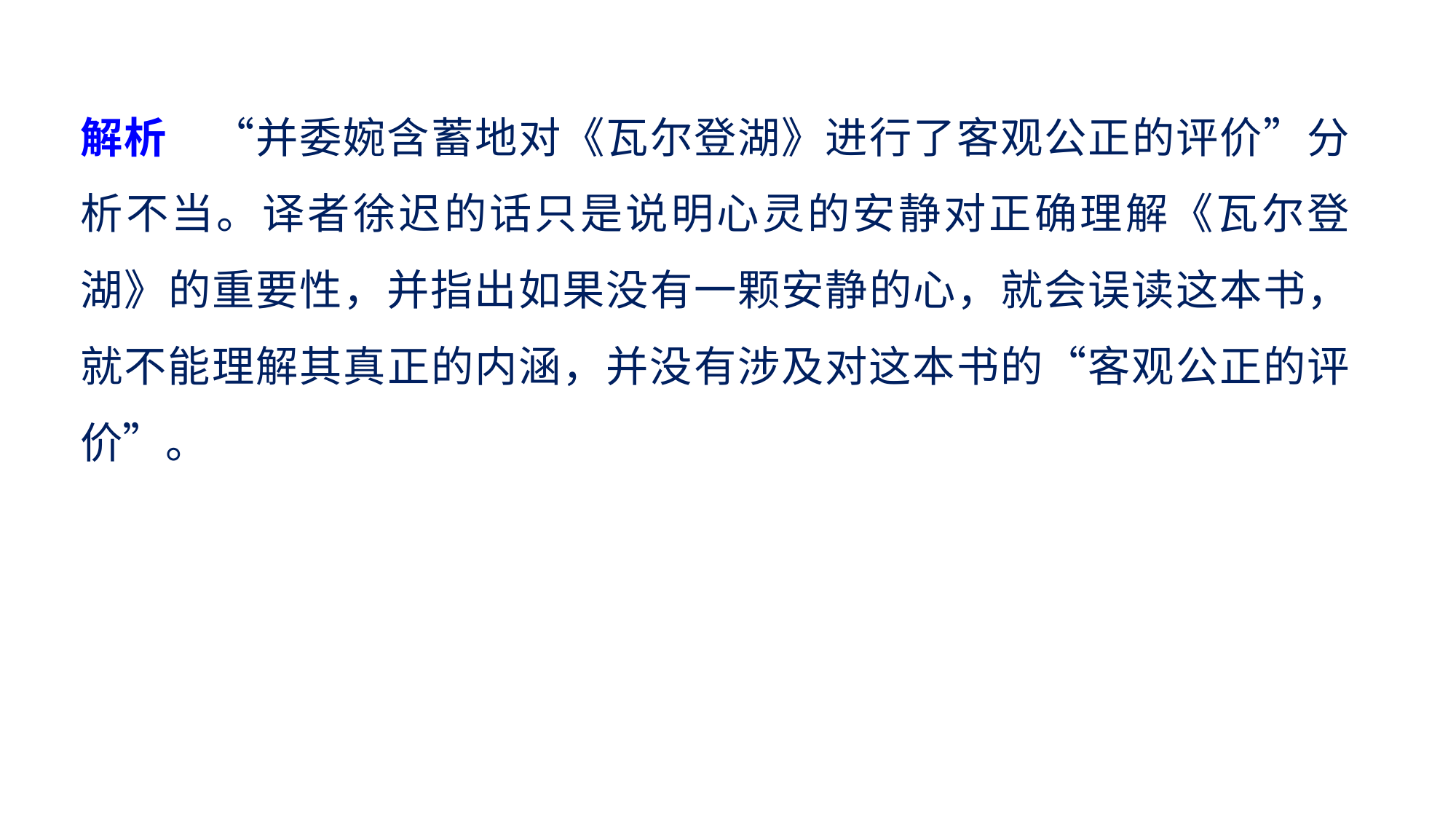

解析　“并委婉含蓄地对《瓦尔登湖》进行了客观公正的评价”分析不当。译者徐迟的话只是说明心灵的安静对正确理解《瓦尔登湖》的重要性，并指出如果没有一颗安静的心，就会误读这本书，就不能理解其真正的内涵，并没有涉及对这本书的“客观公正的评价”。